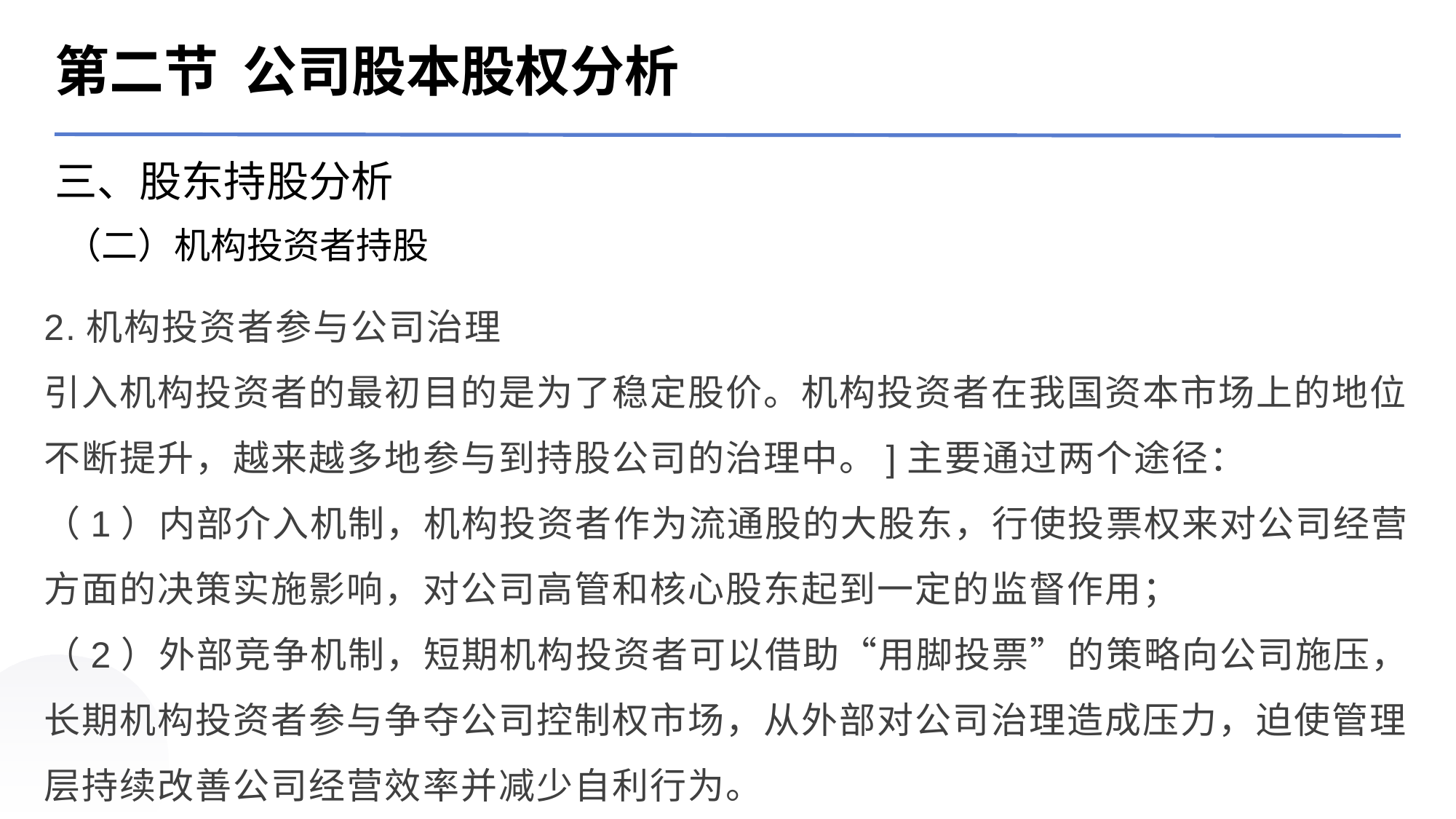

第二节  公司股本股权分析
三、股东持股分析

（二）机构投资者持股
2.机构投资者参与公司治理
引入机构投资者的最初目的是为了稳定股价。机构投资者在我国资本市场上的地位不断提升，越来越多地参与到持股公司的治理中。]主要通过两个途径：
（1）内部介入机制，机构投资者作为流通股的大股东，行使投票权来对公司经营方面的决策实施影响，对公司高管和核心股东起到一定的监督作用；
（2）外部竞争机制，短期机构投资者可以借助“用脚投票”的策略向公司施压，长期机构投资者参与争夺公司控制权市场，从外部对公司治理造成压力，迫使管理层持续改善公司经营效率并减少自利行为。

38